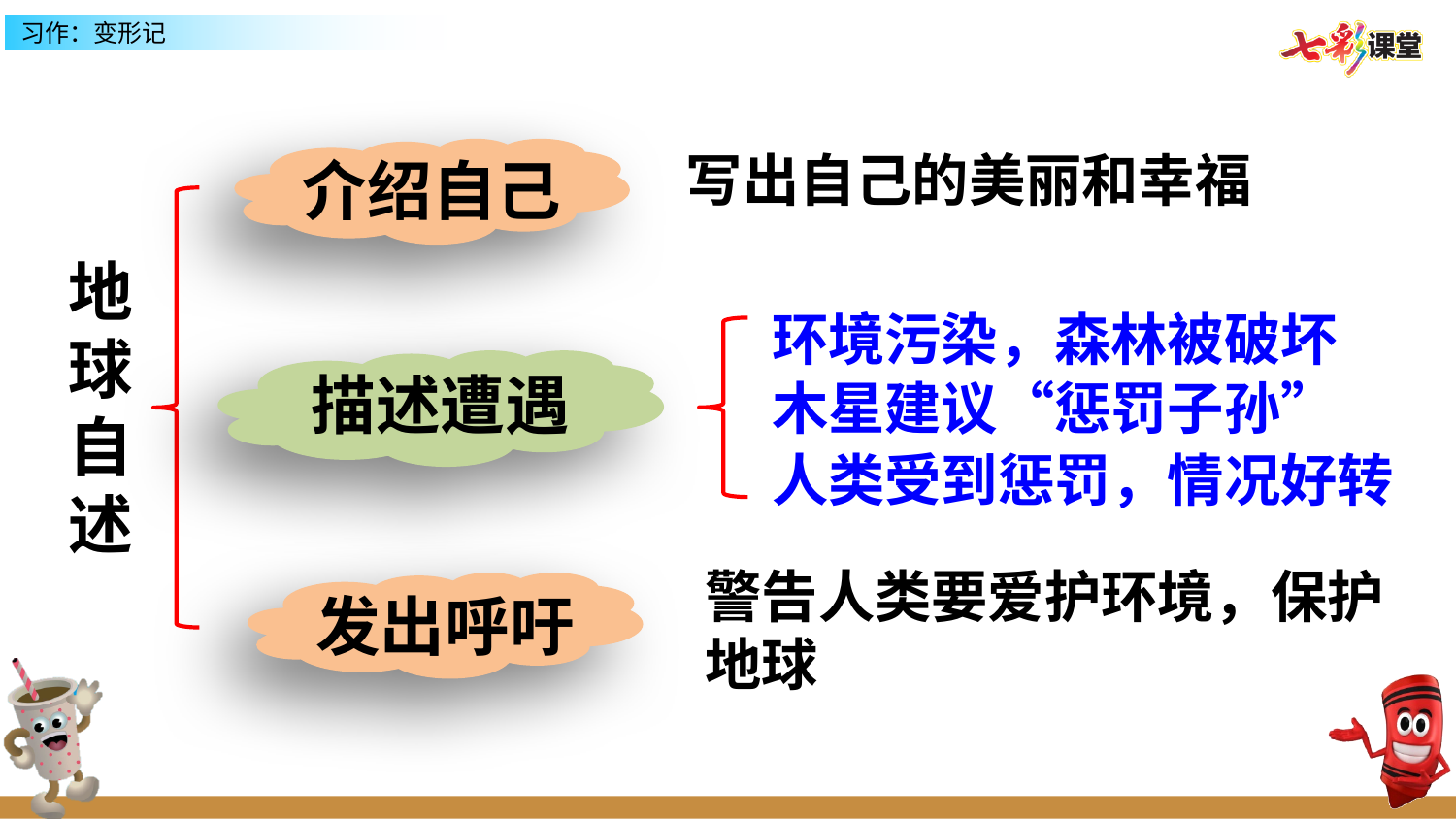

写出自己的美丽和幸福

介绍自己

地球自述
环境污染，森林被破坏

描述遭遇
木星建议“惩罚子孙”
人类受到惩罚，情况好转
警告人类要爱护环境，保护地球

发出呼吁